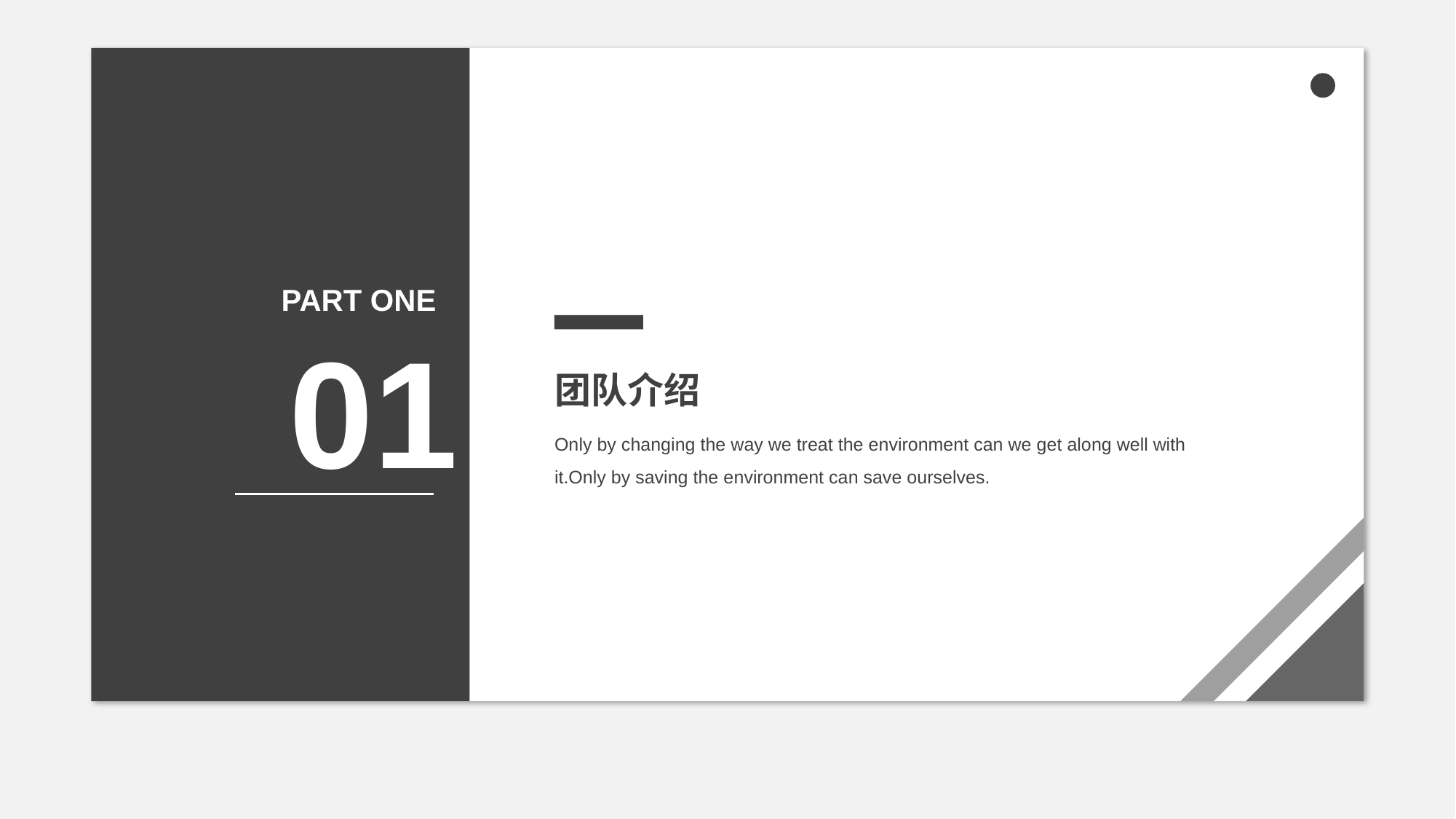

PART ONE
01

团队介绍
Only by changing the way we treat the environment can we get along well with it.Only by saving the environment can save ourselves.